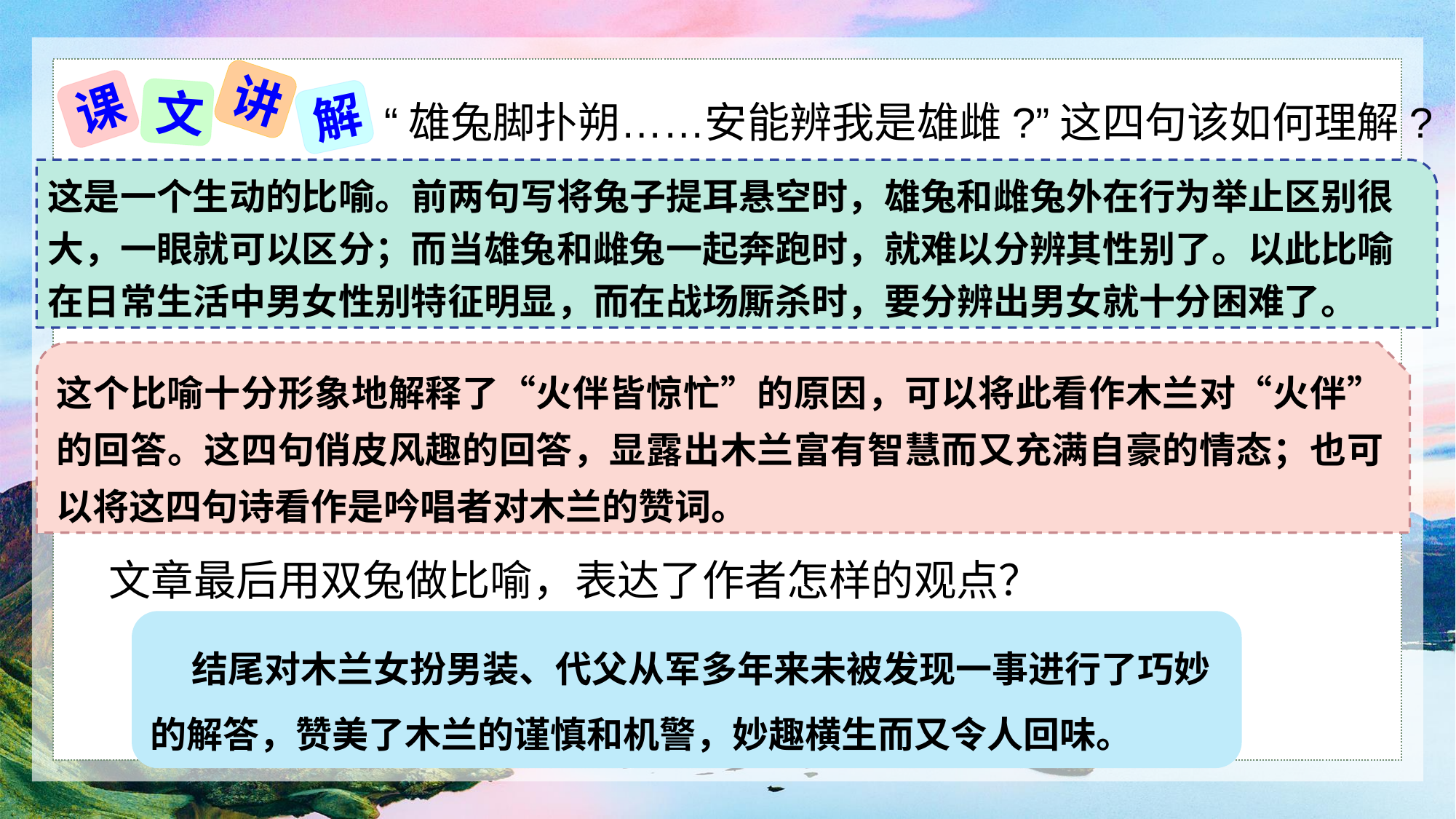

“雄兔脚扑朔……安能辨我是雄雌?”这四句该如何理解?
讲
课
文
解
这是一个生动的比喻。前两句写将兔子提耳悬空时，雄兔和雌兔外在行为举止区别很大，一眼就可以区分；而当雄兔和雌兔一起奔跑时，就难以分辨其性别了。以此比喻在日常生活中男女性别特征明显，而在战场厮杀时，要分辨出男女就十分困难了。
这个比喻十分形象地解释了“火伴皆惊忙”的原因，可以将此看作木兰对“火伴”的回答。这四句俏皮风趣的回答，显露出木兰富有智慧而又充满自豪的情态；也可以将这四句诗看作是吟唱者对木兰的赞词。
文章最后用双兔做比喻，表达了作者怎样的观点？
    结尾对木兰女扮男装、代父从军多年来未被发现一事进行了巧妙的解答，赞美了木兰的谨慎和机警，妙趣横生而又令人回味。